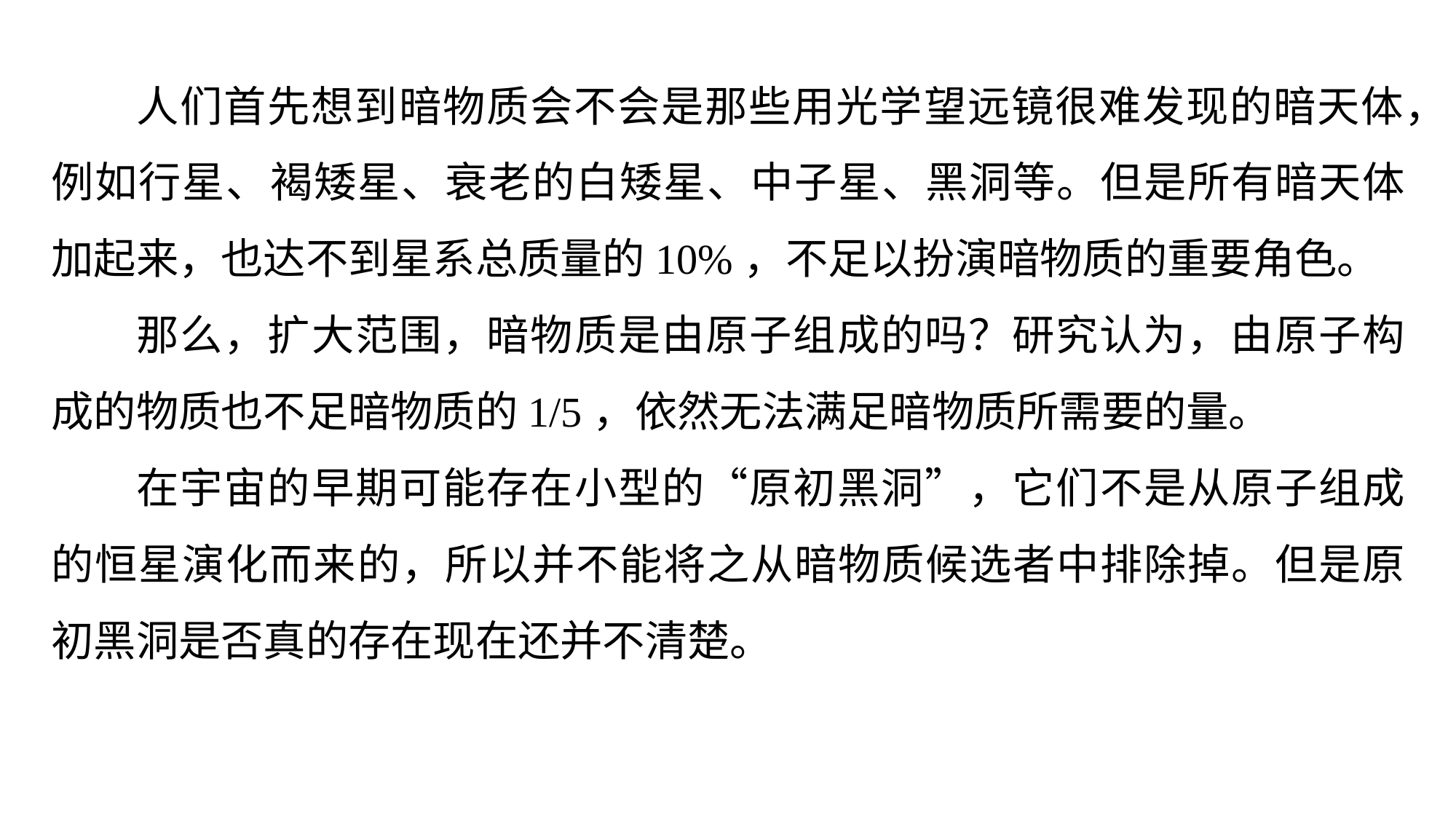

人们首先想到暗物质会不会是那些用光学望远镜很难发现的暗天体，例如行星、褐矮星、衰老的白矮星、中子星、黑洞等。但是所有暗天体加起来，也达不到星系总质量的10%，不足以扮演暗物质的重要角色。
那么，扩大范围，暗物质是由原子组成的吗？研究认为，由原子构成的物质也不足暗物质的1/5，依然无法满足暗物质所需要的量。
在宇宙的早期可能存在小型的“原初黑洞”，它们不是从原子组成的恒星演化而来的，所以并不能将之从暗物质候选者中排除掉。但是原初黑洞是否真的存在现在还并不清楚。